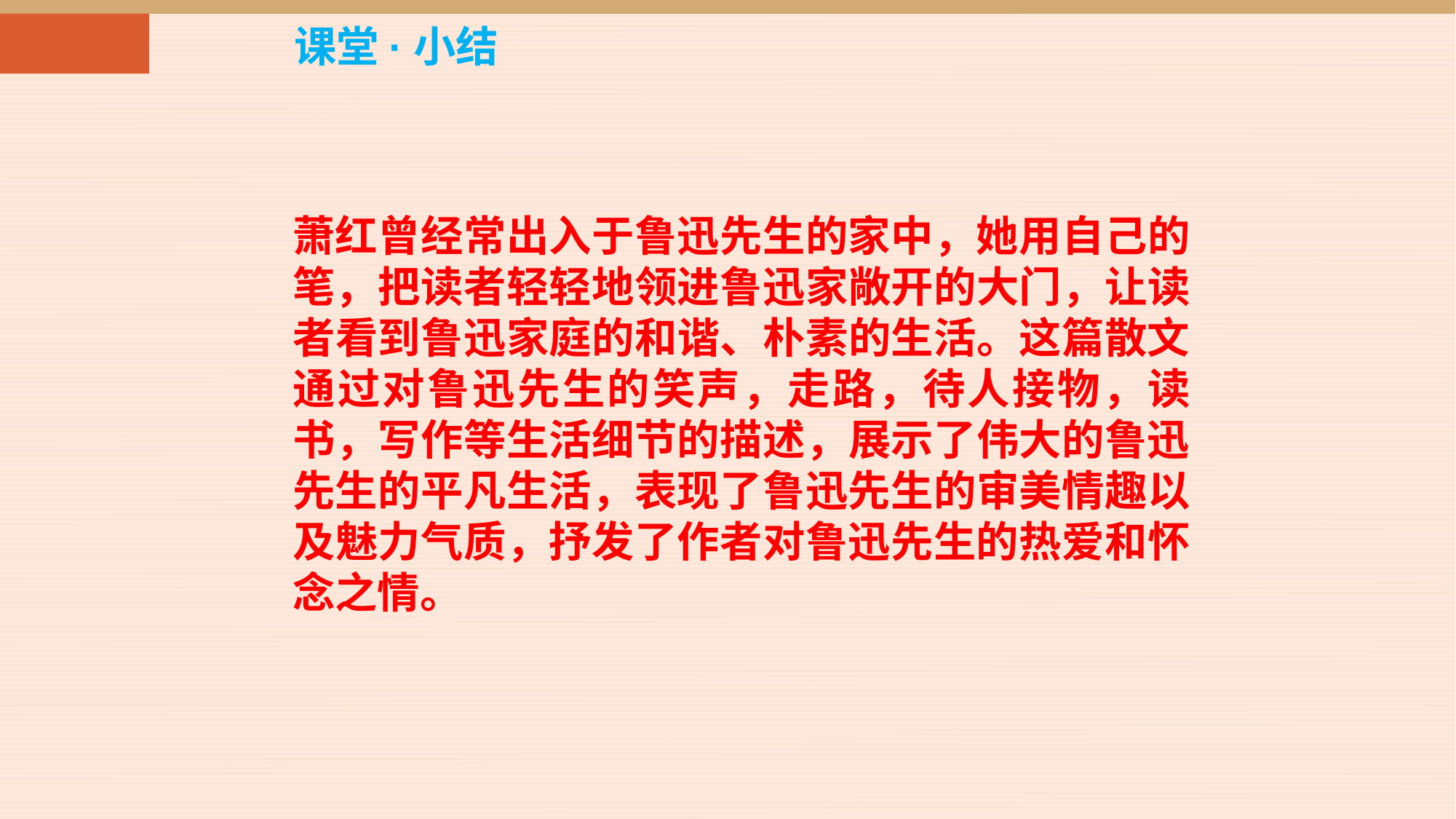

课堂·小结
萧红曾经常出入于鲁迅先生的家中，她用自己的笔，把读者轻轻地领进鲁迅家敞开的大门，让读者看到鲁迅家庭的和谐、朴素的生活。这篇散文通过对鲁迅先生的笑声，走路，待人接物，读书，写作等生活细节的描述，展示了伟大的鲁迅先生的平凡生活，表现了鲁迅先生的审美情趣以及魅力气质，抒发了作者对鲁迅先生的热爱和怀念之情。